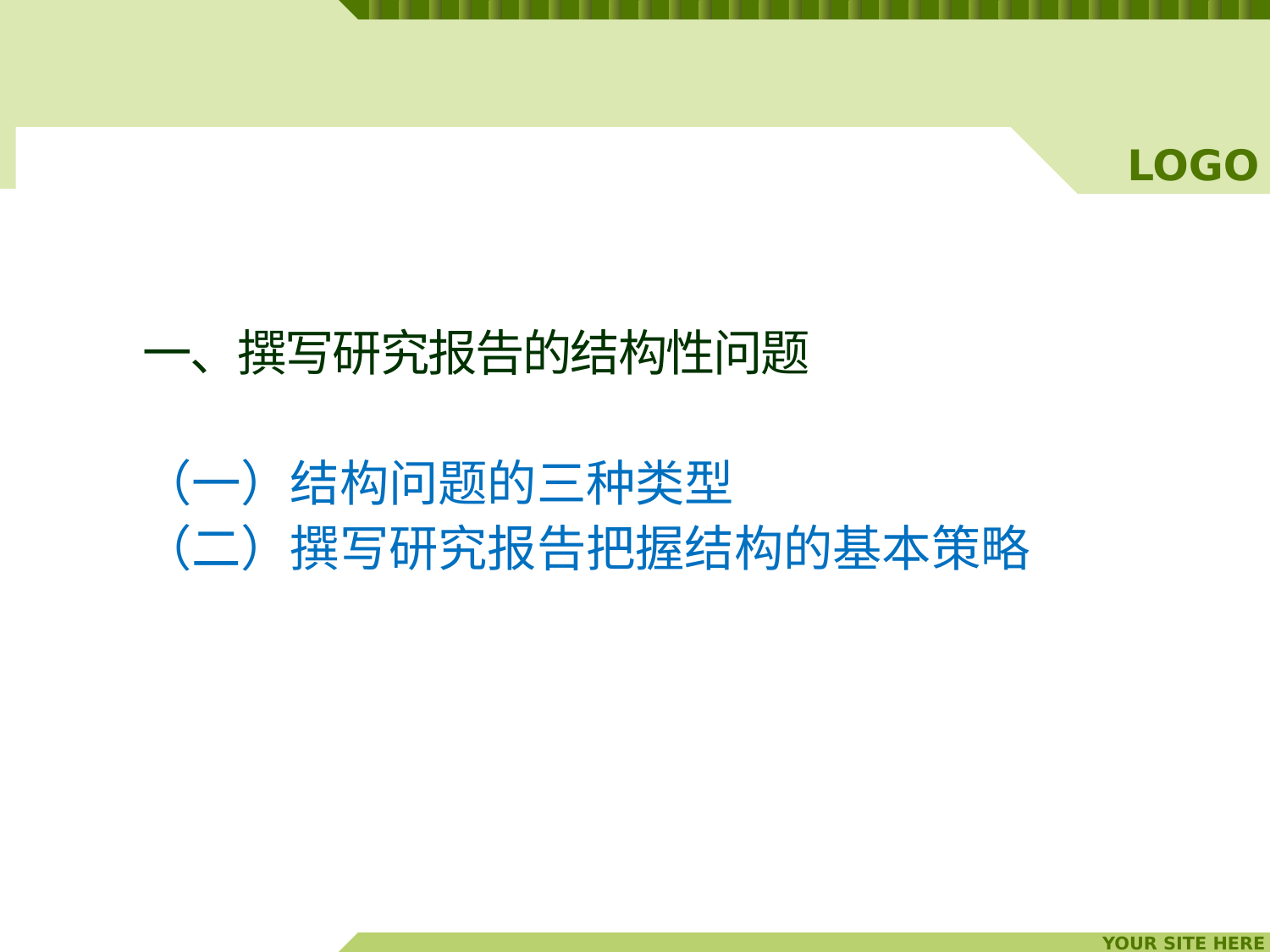

# 一、撰写研究报告的结构性问题 （一）结构问题的三种类型 （二）撰写研究报告把握结构的基本策略